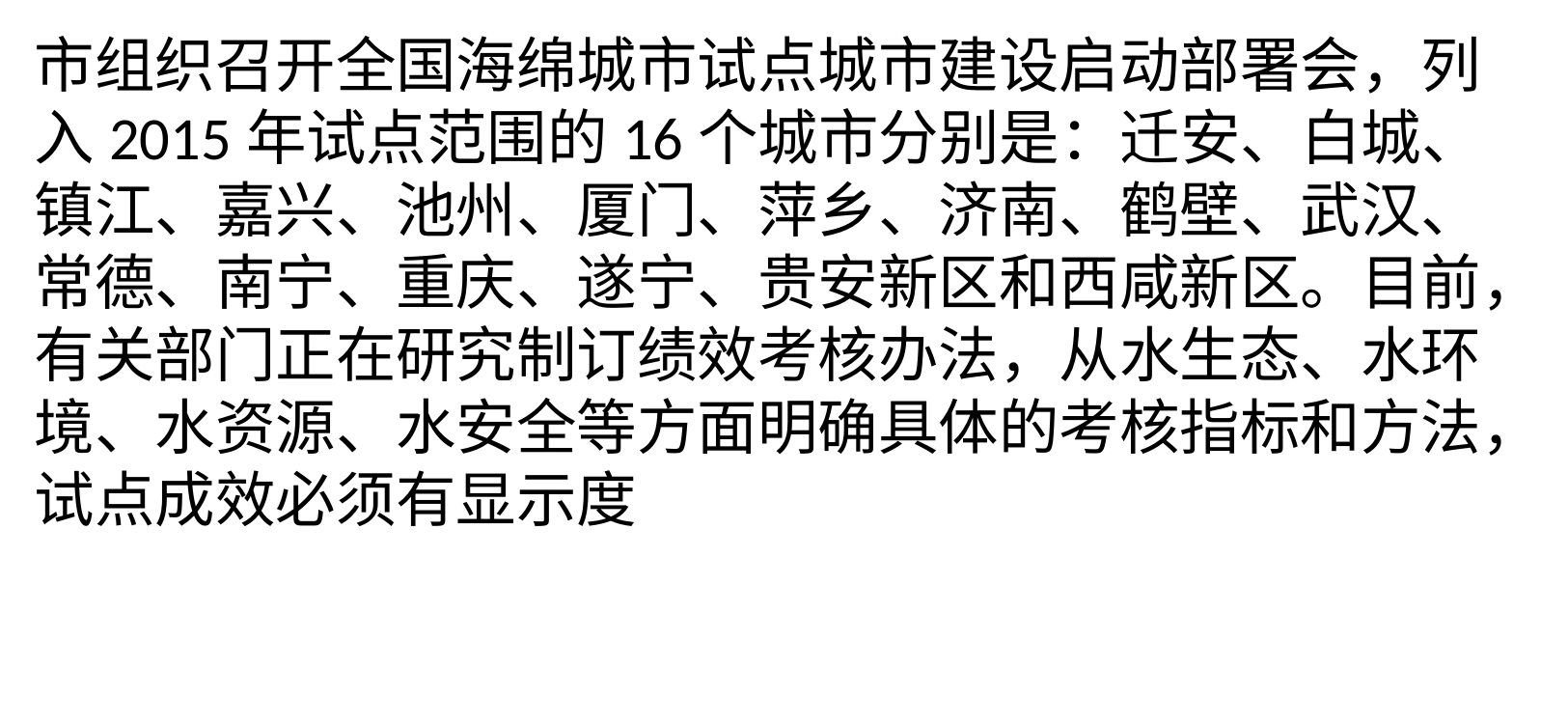

市组织召开全国海绵城市试点城市建设启动部署会，列入2015年试点范围的16个城市分别是：迁安、白城、镇江、嘉兴、池州、厦门、萍乡、济南、鹤壁、武汉、常德、南宁、重庆、遂宁、贵安新区和西咸新区。目前，有关部门正在研究制订绩效考核办法，从水生态、水环境、水资源、水安全等方面明确具体的考核指标和方法，试点成效必须有显示度